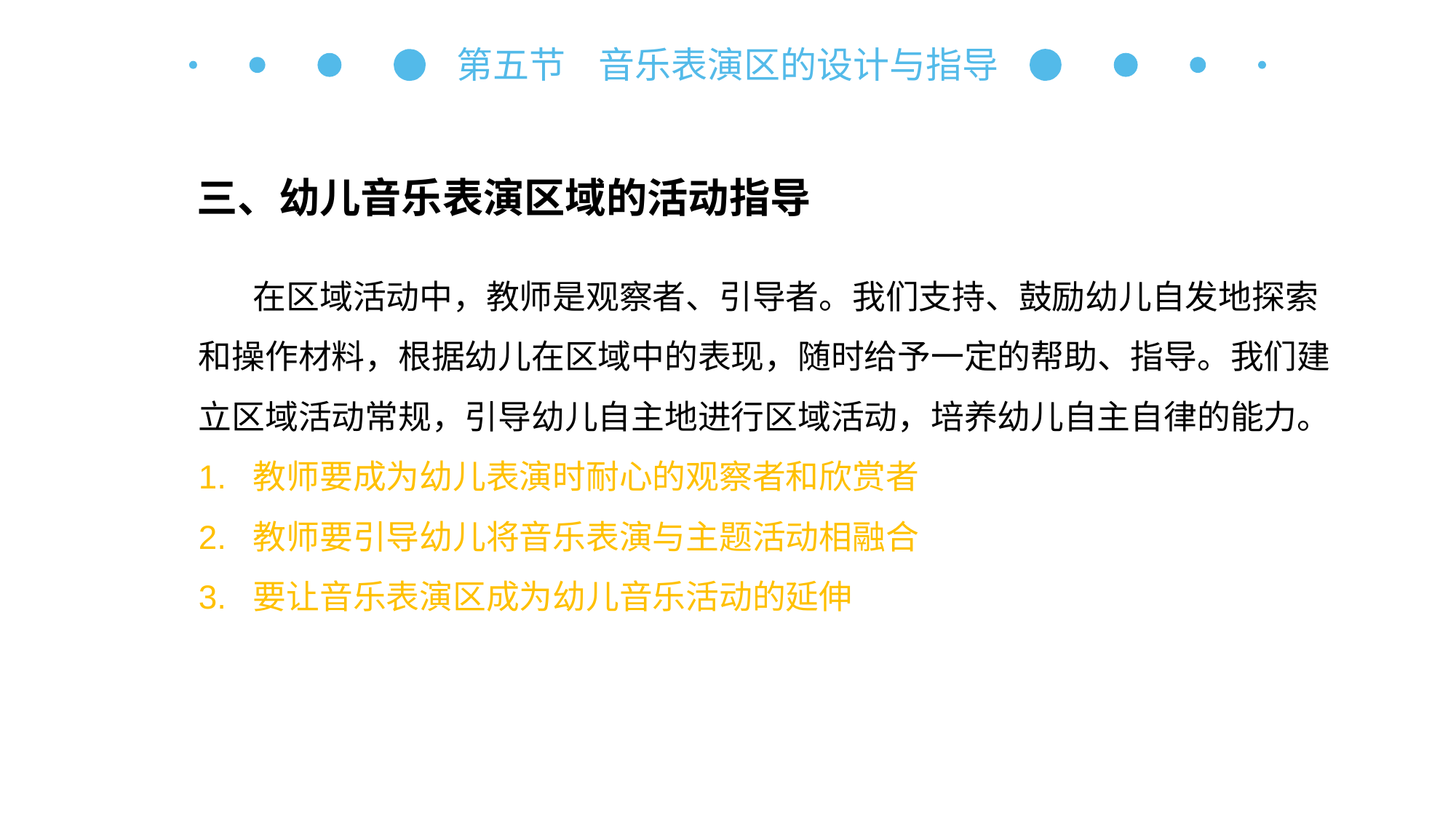

第五节    音乐表演区的设计与指导

三、幼儿音乐表演区域的活动指导
在区域活动中，教师是观察者、引导者。我们支持、鼓励幼儿自发地探索和操作材料，根据幼儿在区域中的表现，随时给予一定的帮助、指导。我们建立区域活动常规，引导幼儿自主地进行区域活动，培养幼儿自主自律的能力。
教师要成为幼儿表演时耐心的观察者和欣赏者
教师要引导幼儿将音乐表演与主题活动相融合
要让音乐表演区成为幼儿音乐活动的延伸